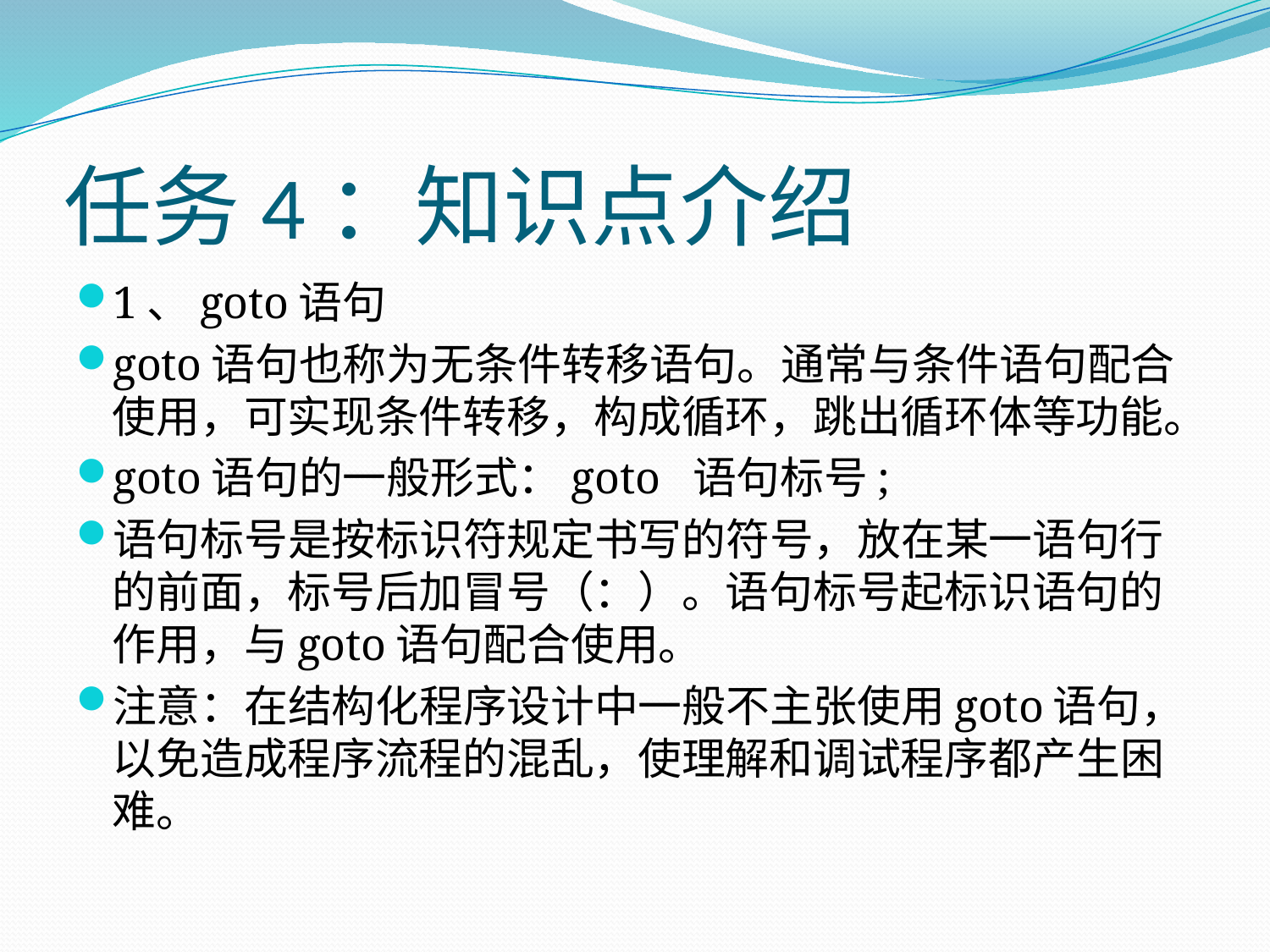

# 任务4：知识点介绍
1、goto语句
goto语句也称为无条件转移语句。通常与条件语句配合使用，可实现条件转移，构成循环，跳出循环体等功能。
goto语句的一般形式：goto  语句标号;
语句标号是按标识符规定书写的符号，放在某一语句行的前面，标号后加冒号（：）。语句标号起标识语句的作用，与goto语句配合使用。
注意：在结构化程序设计中一般不主张使用goto语句，以免造成程序流程的混乱，使理解和调试程序都产生困难。